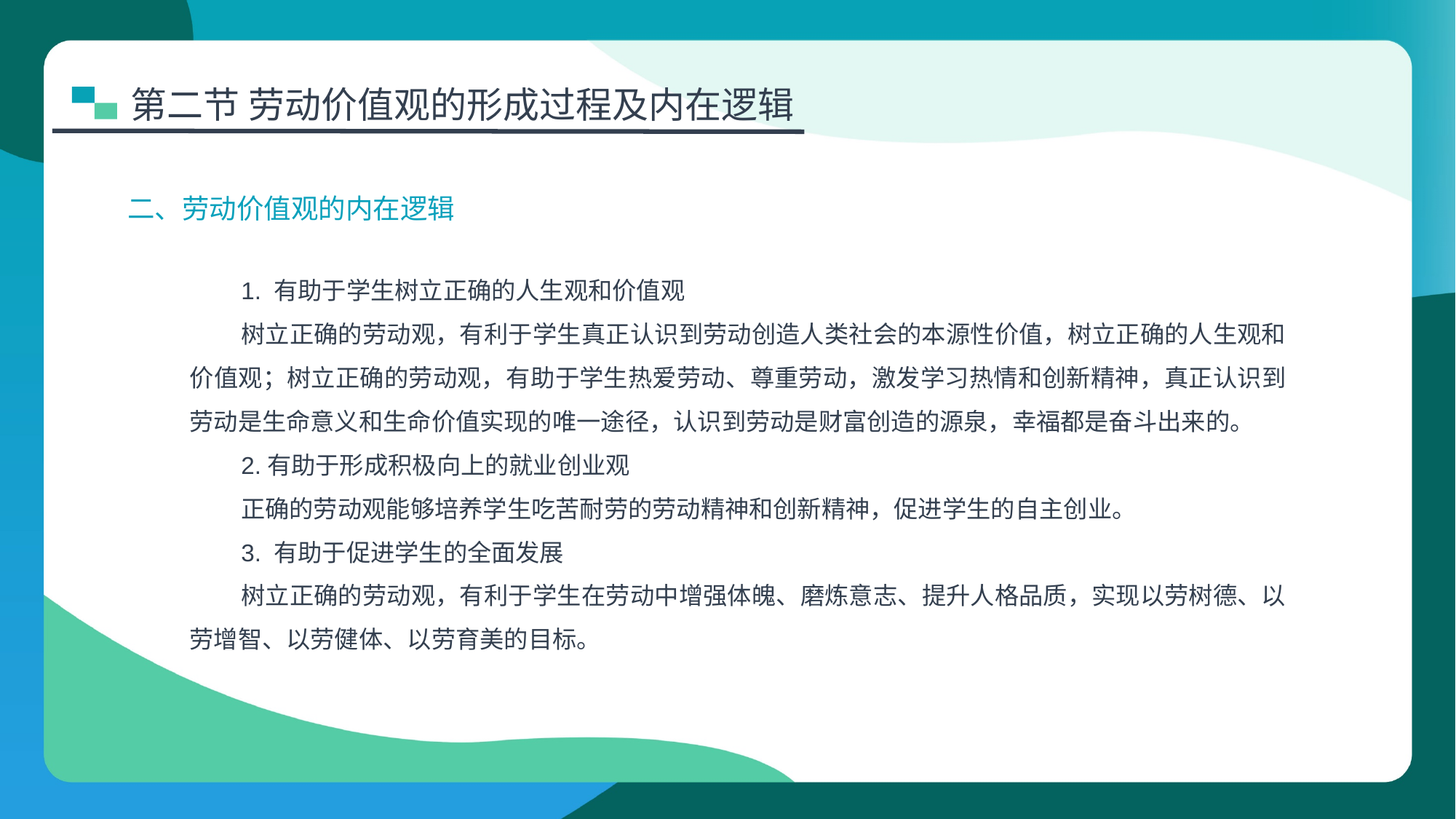

第二节 劳动价值观的形成过程及内在逻辑

二、劳动价值观的内在逻辑
1. 有助于学生树立正确的人生观和价值观
树立正确的劳动观，有利于学生真正认识到劳动创造人类社会的本源性价值，树立正确的人生观和价值观；树立正确的劳动观，有助于学生热爱劳动、尊重劳动，激发学习热情和创新精神，真正认识到劳动是生命意义和生命价值实现的唯一途径，认识到劳动是财富创造的源泉，幸福都是奋斗出来的。
2.有助于形成积极向上的就业创业观
正确的劳动观能够培养学生吃苦耐劳的劳动精神和创新精神，促进学生的自主创业。
3. 有助于促进学生的全面发展
树立正确的劳动观，有利于学生在劳动中增强体魄、磨炼意志、提升人格品质，实现以劳树德、以劳增智、以劳健体、以劳育美的目标。